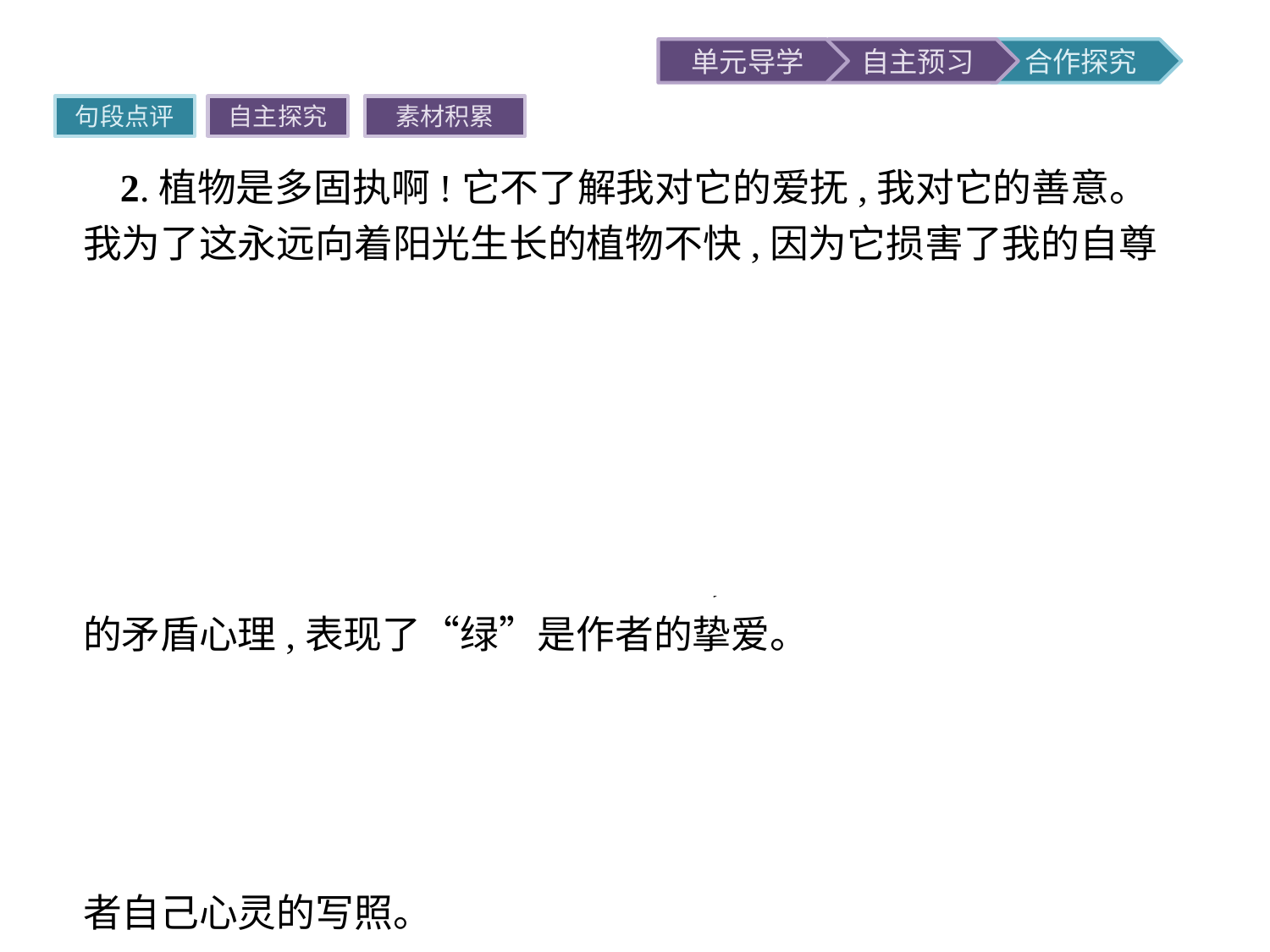

句段点评
自主探究
素材积累
2.植物是多固执啊!它不了解我对它的爱抚,我对它的善意。我为了这永远向着阳光生长的植物不快,因为它损害了我的自尊心。
点评这段话写出了作者对“囚绿”自省,又无法做出决定的矛盾心理,更能反映出作者对绿爱得“执着”。课文中类似的句子还有很多,如“我渐渐为这病损的枝叶可怜,虽则我恼怒它的固执,无亲热,我仍旧不放走它。魔念在我心中生长了”,这两句点明了自己一方面感到常春藤“可怜”,同时又“仍旧不放走它”的矛盾心理,表现了“绿”是作者的挚爱。
3.临行时我珍重地开释了这永不屈服于黑暗的囚人。
点评绿枝条与作者一道经受折磨,但最后都获得了自由。作者把绿枝条当作人来赞美、歌颂,其实是对一种坚强高尚的精神品格的认定和追求。“不屈服于黑暗”是对绿枝条的称赞,也是作者自己心灵的写照。